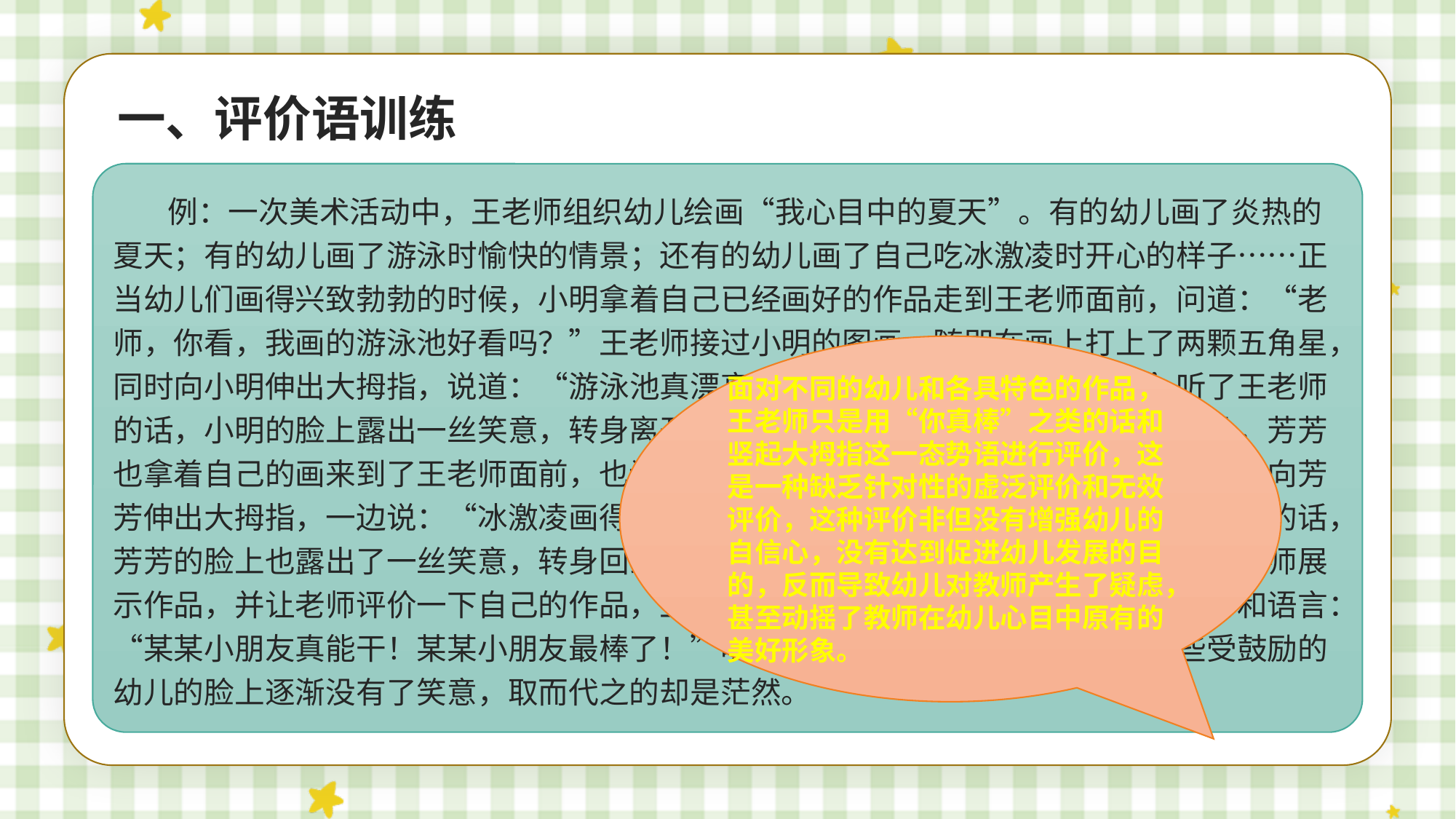

一、评价语训练
例：一次美术活动中，王老师组织幼儿绘画“我心目中的夏天”。有的幼儿画了炎热的夏天；有的幼儿画了游泳时愉快的情景；还有的幼儿画了自己吃冰激凌时开心的样子……正当幼儿们画得兴致勃勃的时候，小明拿着自己已经画好的作品走到王老师面前，问道：“老师，你看，我画的游泳池好看吗？”王老师接过小明的图画，随即在画上打上了两颗五角星，同时向小明伸出大拇指，说道：“游泳池真漂亮！小明真能干！小明最棒了！”听了王老师的话，小明的脸上露出一丝笑意，转身离开王老师，回到了自己的座位上。不一会儿，芳芳也拿着自己的画来到了王老师面前，也让王老师评价一下。只见王老师不假思索地一边向芳芳伸出大拇指，一边说：“冰激凌画得真像！芳芳真能干！芳芳最棒了！”听了王老师的话，芳芳的脸上也露出了一丝笑意，转身回到座位上。在这以后，陆续又有几名幼儿向王老师展示作品，并让老师评价一下自己的作品，王老师也无一例外地使用了自己惯用的手势和语言：“某某小朋友真能干！某某小朋友最棒了！”听着王老师的这种鼓励性话语，那些受鼓励的幼儿的脸上逐渐没有了笑意，取而代之的却是茫然。
面对不同的幼儿和各具特色的作品，王老师只是用“你真棒”之类的话和竖起大拇指这一态势语进行评价，这是一种缺乏针对性的虚泛评价和无效评价，这种评价非但没有增强幼儿的自信心，没有达到促进幼儿发展的目的，反而导致幼儿对教师产生了疑虑，甚至动摇了教师在幼儿心目中原有的美好形象。